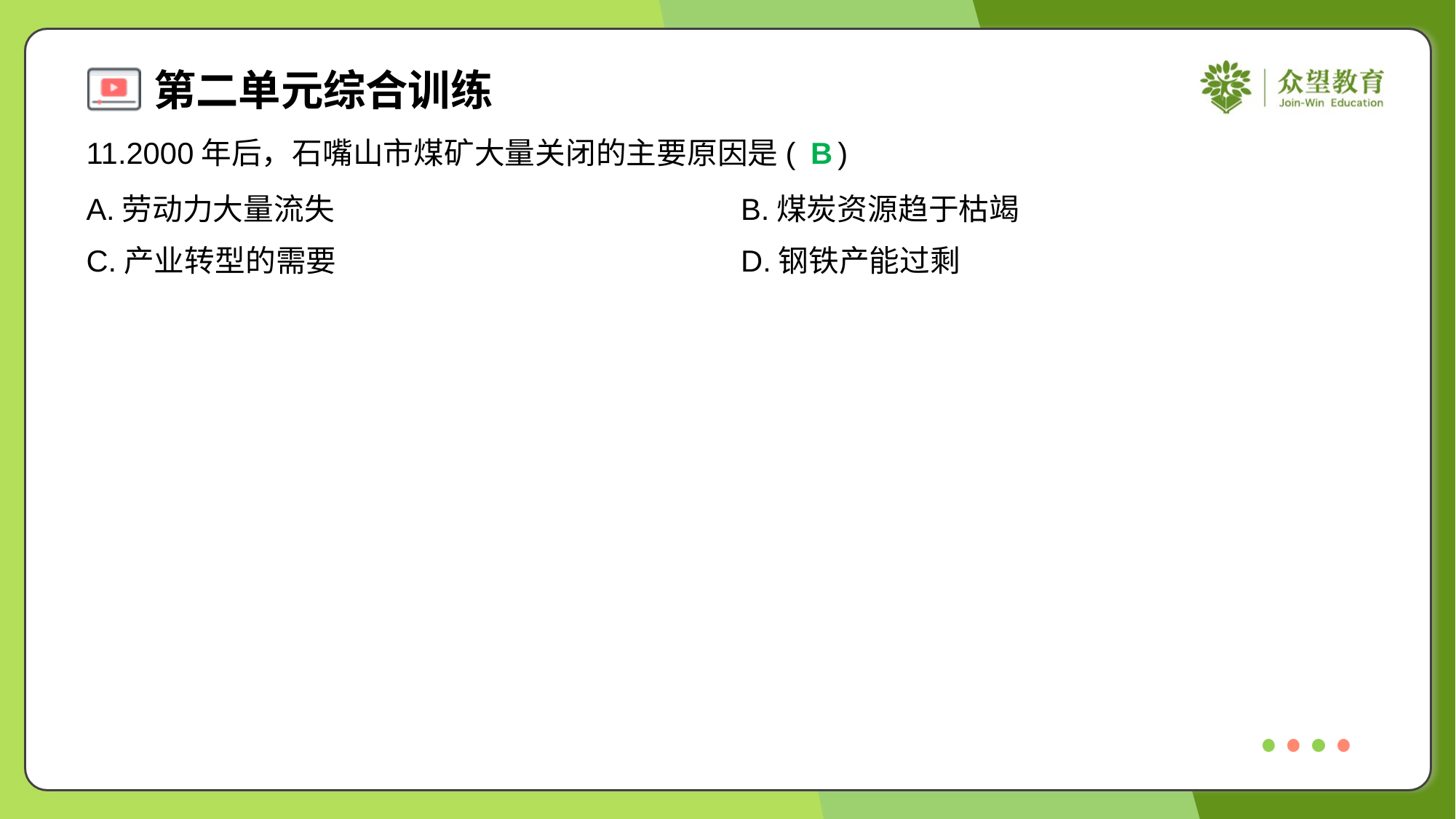

11.2000年后，石嘴山市煤矿大量关闭的主要原因是(     )
B
A.劳动力大量流失	B.煤炭资源趋于枯竭
C.产业转型的需要	D.钢铁产能过剩